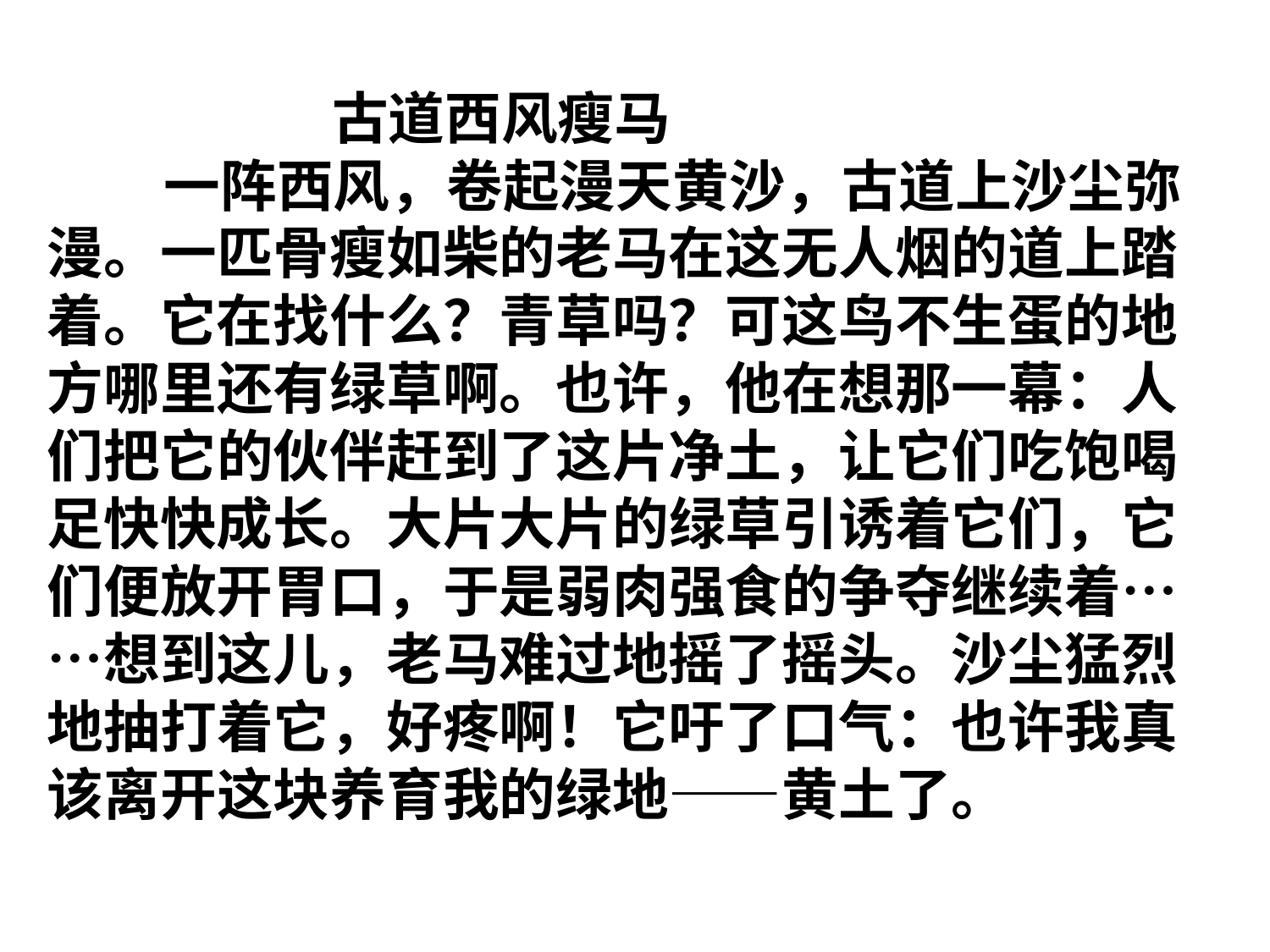

古道西风瘦马
        一阵西风，卷起漫天黄沙，古道上沙尘弥漫。一匹骨瘦如柴的老马在这无人烟的道上踏着。它在找什么？青草吗？可这鸟不生蛋的地方哪里还有绿草啊。也许，他在想那一幕：人们把它的伙伴赶到了这片净土，让它们吃饱喝足快快成长。大片大片的绿草引诱着它们，它们便放开胃口，于是弱肉强食的争夺继续着……想到这儿，老马难过地摇了摇头。沙尘猛烈地抽打着它，好疼啊！它吁了口气：也许我真该离开这块养育我的绿地——黄土了。